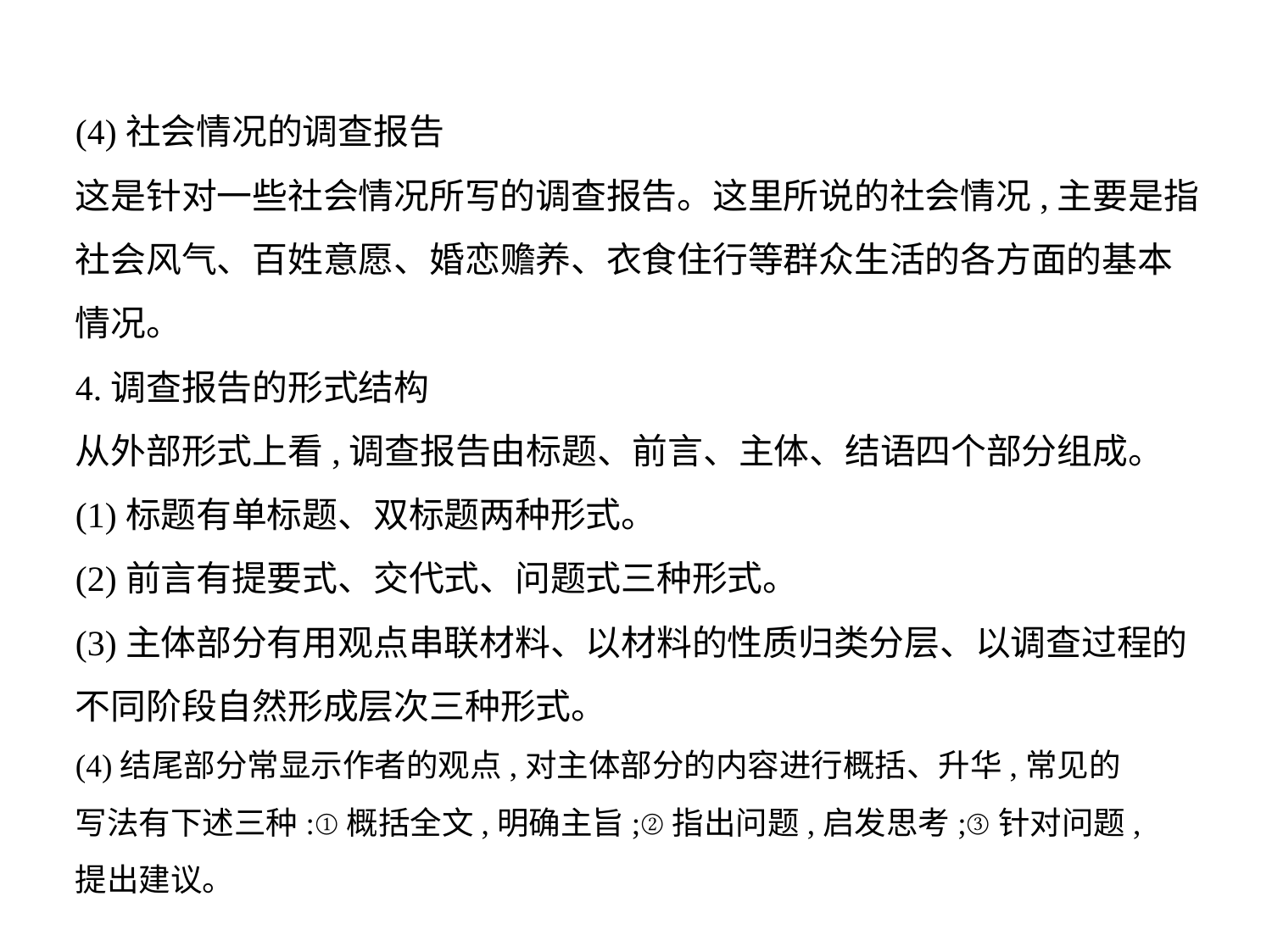

(4)社会情况的调查报告
这是针对一些社会情况所写的调查报告。这里所说的社会情况,主要是指
社会风气、百姓意愿、婚恋赡养、衣食住行等群众生活的各方面的基本
情况。
4.调查报告的形式结构
从外部形式上看,调查报告由标题、前言、主体、结语四个部分组成。
(1)标题有单标题、双标题两种形式。
(2)前言有提要式、交代式、问题式三种形式。
(3)主体部分有用观点串联材料、以材料的性质归类分层、以调查过程的
不同阶段自然形成层次三种形式。
(4)结尾部分常显示作者的观点,对主体部分的内容进行概括、升华,常见的
写法有下述三种:①概括全文,明确主旨;②指出问题,启发思考;③针对问题,
提出建议。